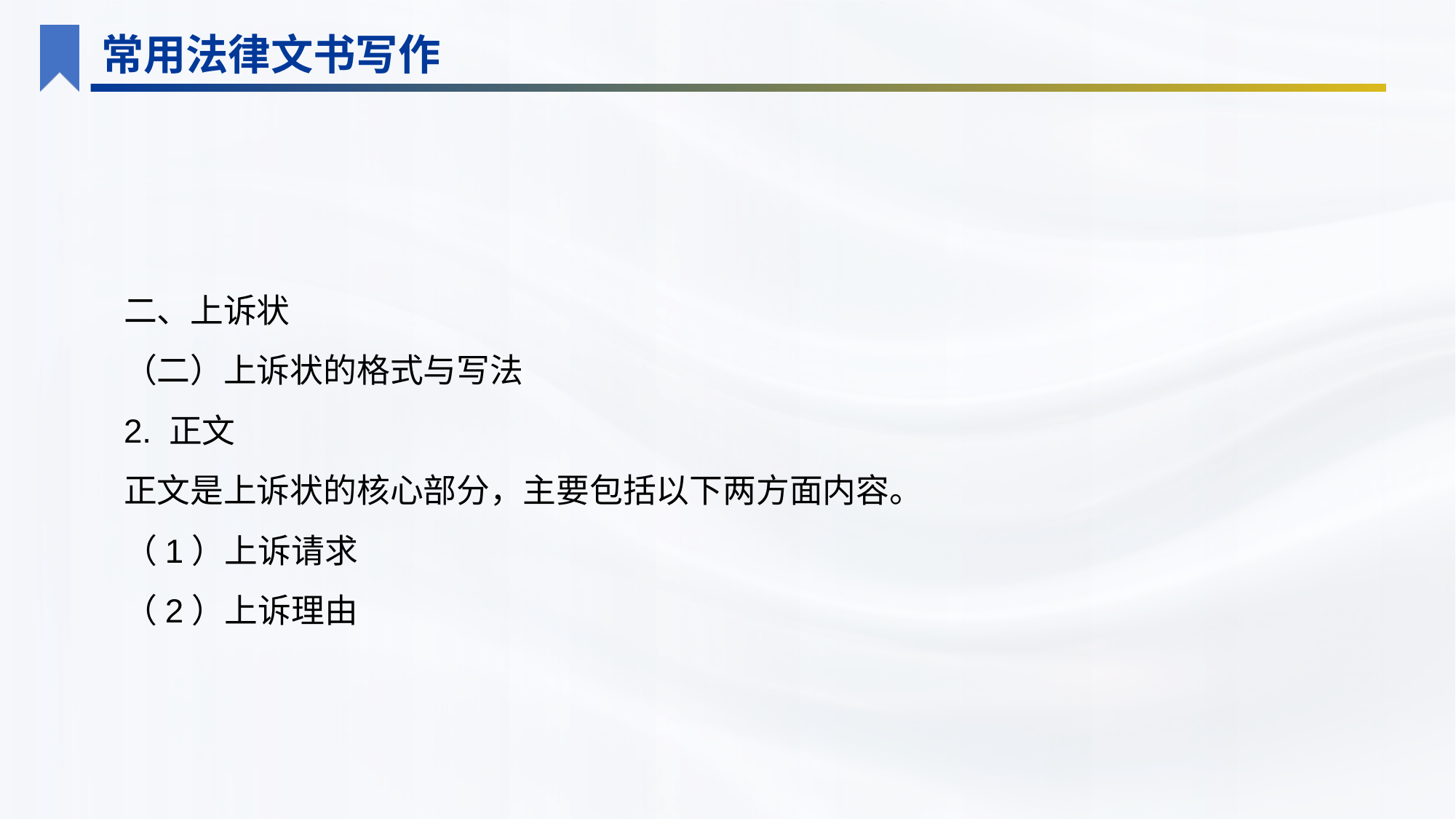

常用法律文书写作
二、上诉状
（二）上诉状的格式与写法
2. 正文
正文是上诉状的核心部分，主要包括以下两方面内容。
（1）上诉请求
（2）上诉理由